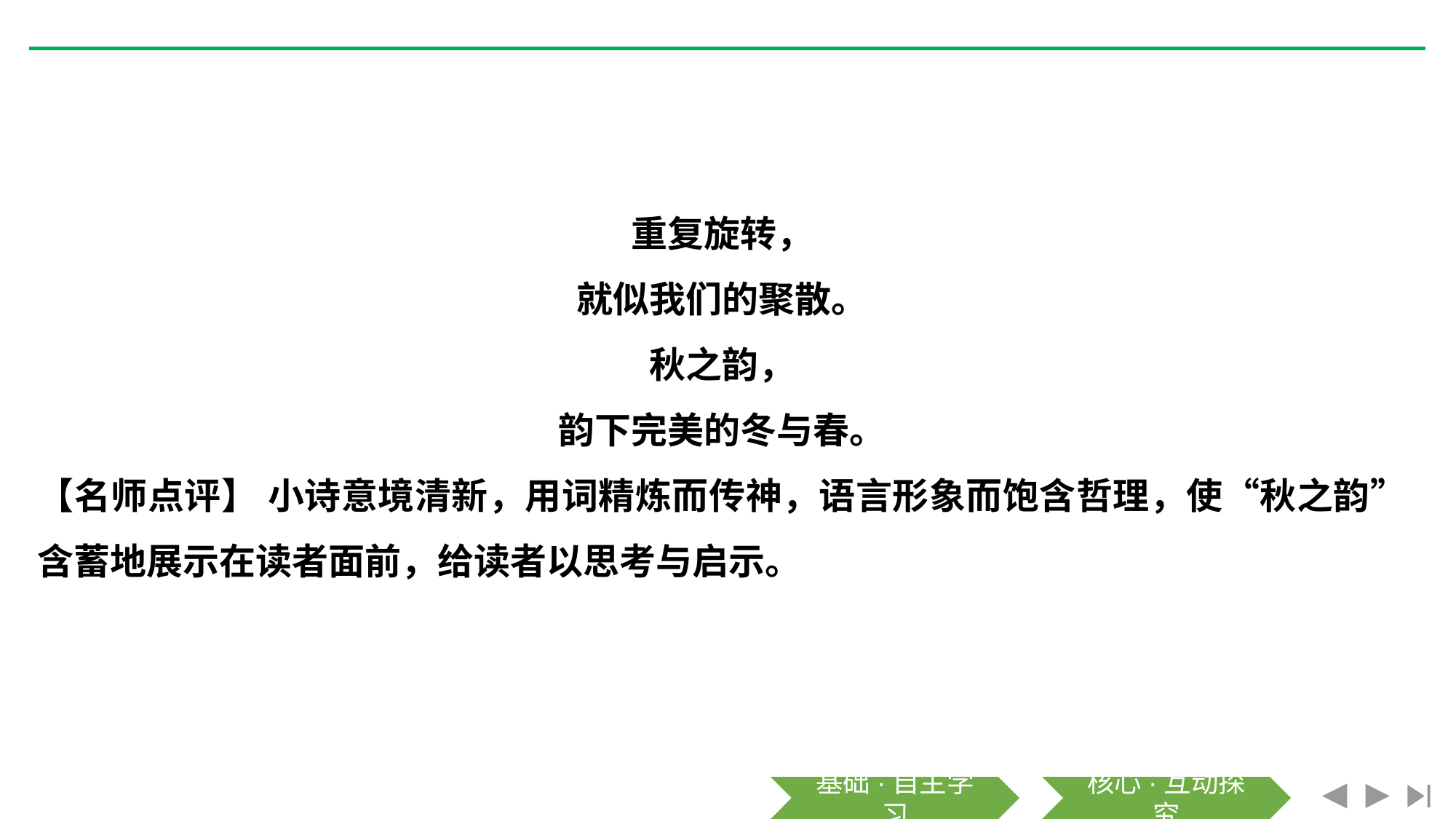

重复旋转，
就似我们的聚散。
秋之韵，
韵下完美的冬与春。
【名师点评】 小诗意境清新，用词精炼而传神，语言形象而饱含哲理，使“秋之韵”含蓄地展示在读者面前，给读者以思考与启示。